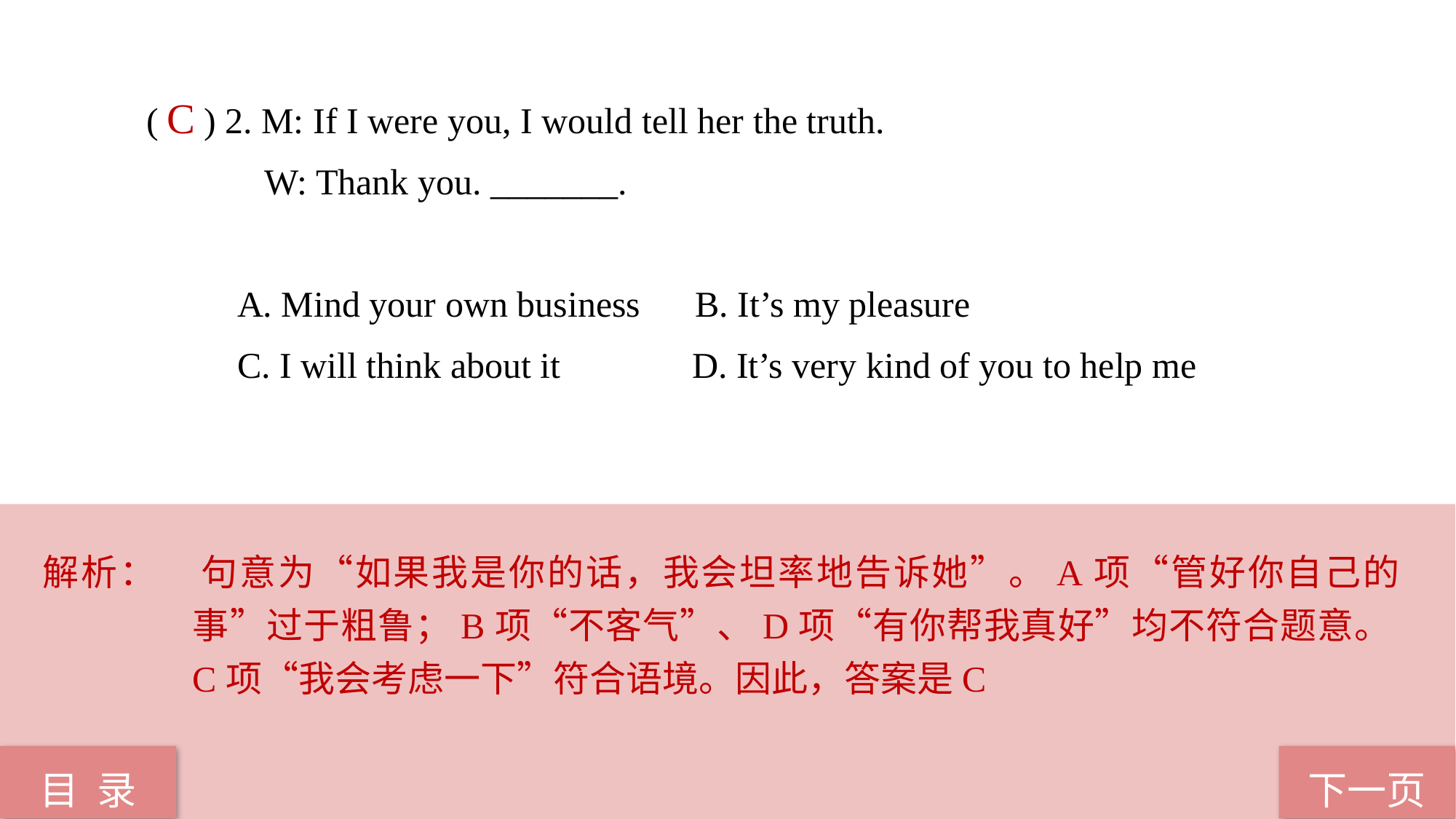

(     ) 2. M: If I were you, I would tell her the truth.
             W: Thank you. _______.

          A. Mind your own business      B. It’s my pleasure
          C. I will think about it           	D. It’s very kind of you to help me
 C
解析：	句意为“如果我是你的话，我会坦率地告诉她”。A项“管好你自己的事”过于粗鲁；B项“不客气”、D项“有你帮我真好”均不符合题意。C项“我会考虑一下”符合语境。因此，答案是C